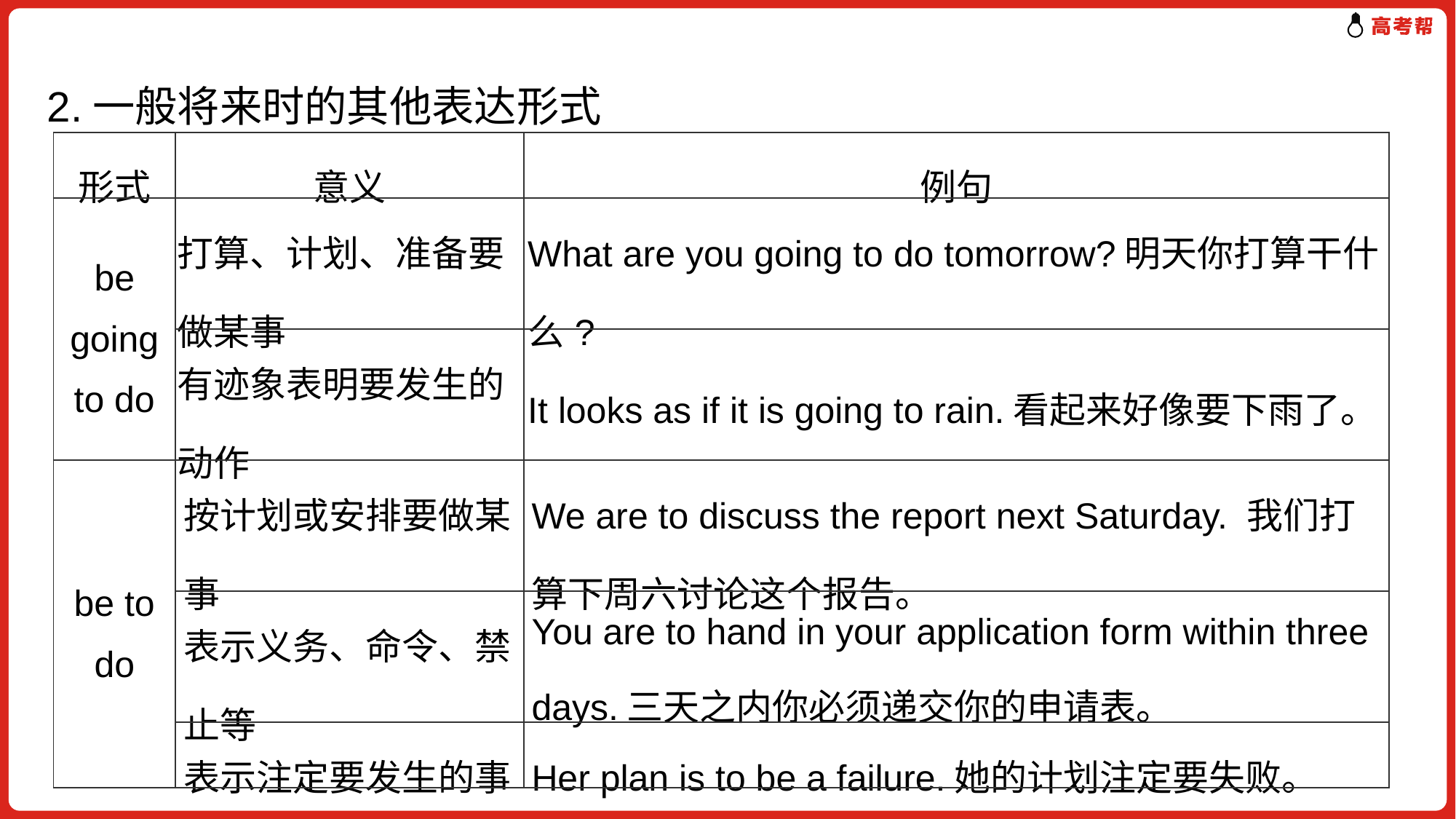

2.一般将来时的其他表达形式
| 形式 | 意义 | 例句 |
| --- | --- | --- |
| be going to do | 打算、计划、准备要做某事 | What are you going to do tomorrow?明天你打算干什么? |
|  | 有迹象表明要发生的动作 | It looks as if it is going to rain.看起来好像要下雨了。 |
| be to do | 按计划或安排要做某事 | We are to discuss the report next Saturday. 我们打算下周六讨论这个报告。 |
|  | 表示义务、命令、禁止等 | You are to hand in your application form within three days.三天之内你必须递交你的申请表。 |
|  | 表示注定要发生的事 | Her plan is to be a failure.她的计划注定要失败。 |